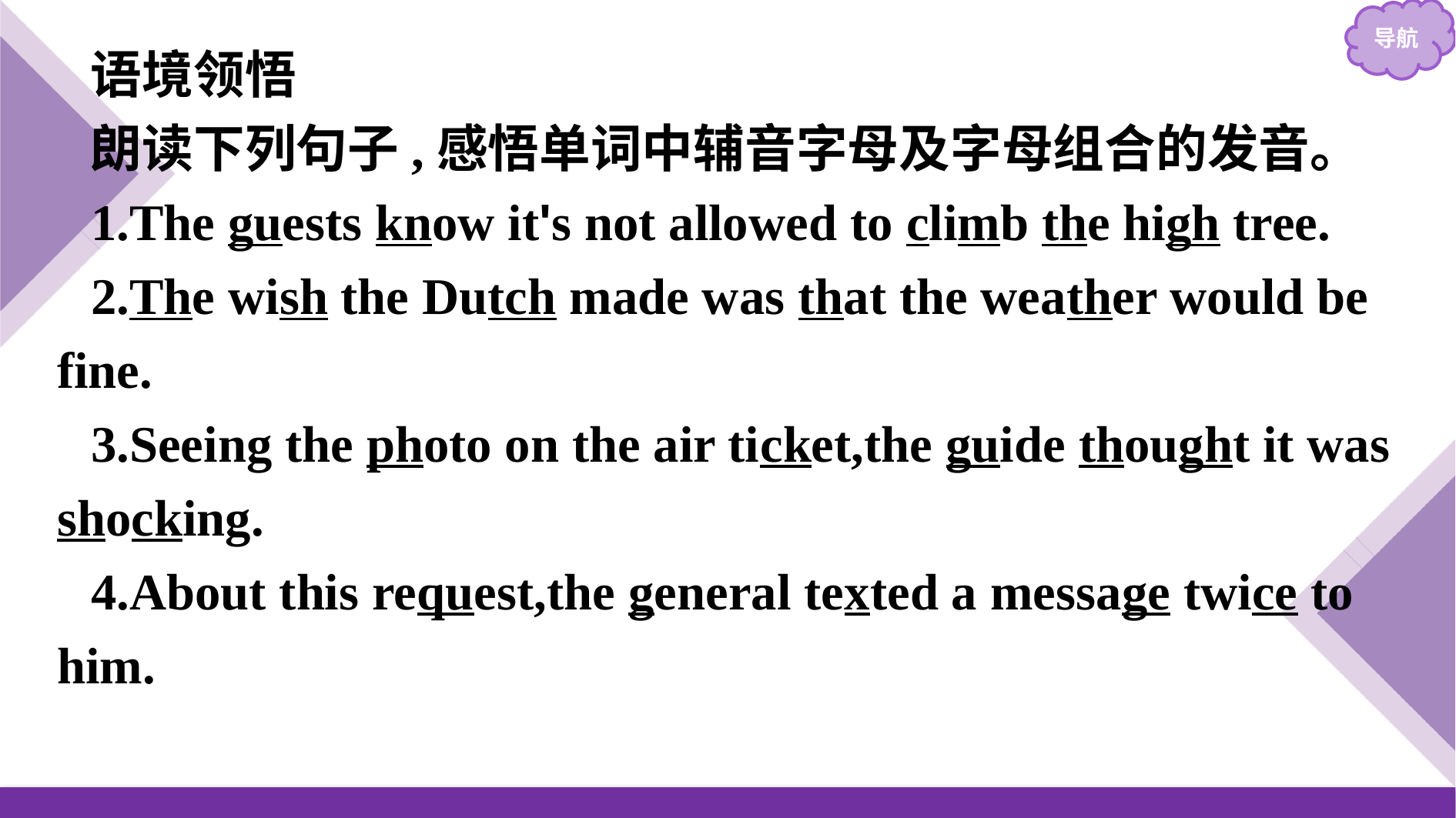

语境领悟
朗读下列句子,感悟单词中辅音字母及字母组合的发音。
1.The guests know it's not allowed to climb the high tree.
2.The wish the Dutch made was that the weather would be fine.
3.Seeing the photo on the air ticket,the guide thought it was shocking.
4.About this request,the general texted a message twice to him.